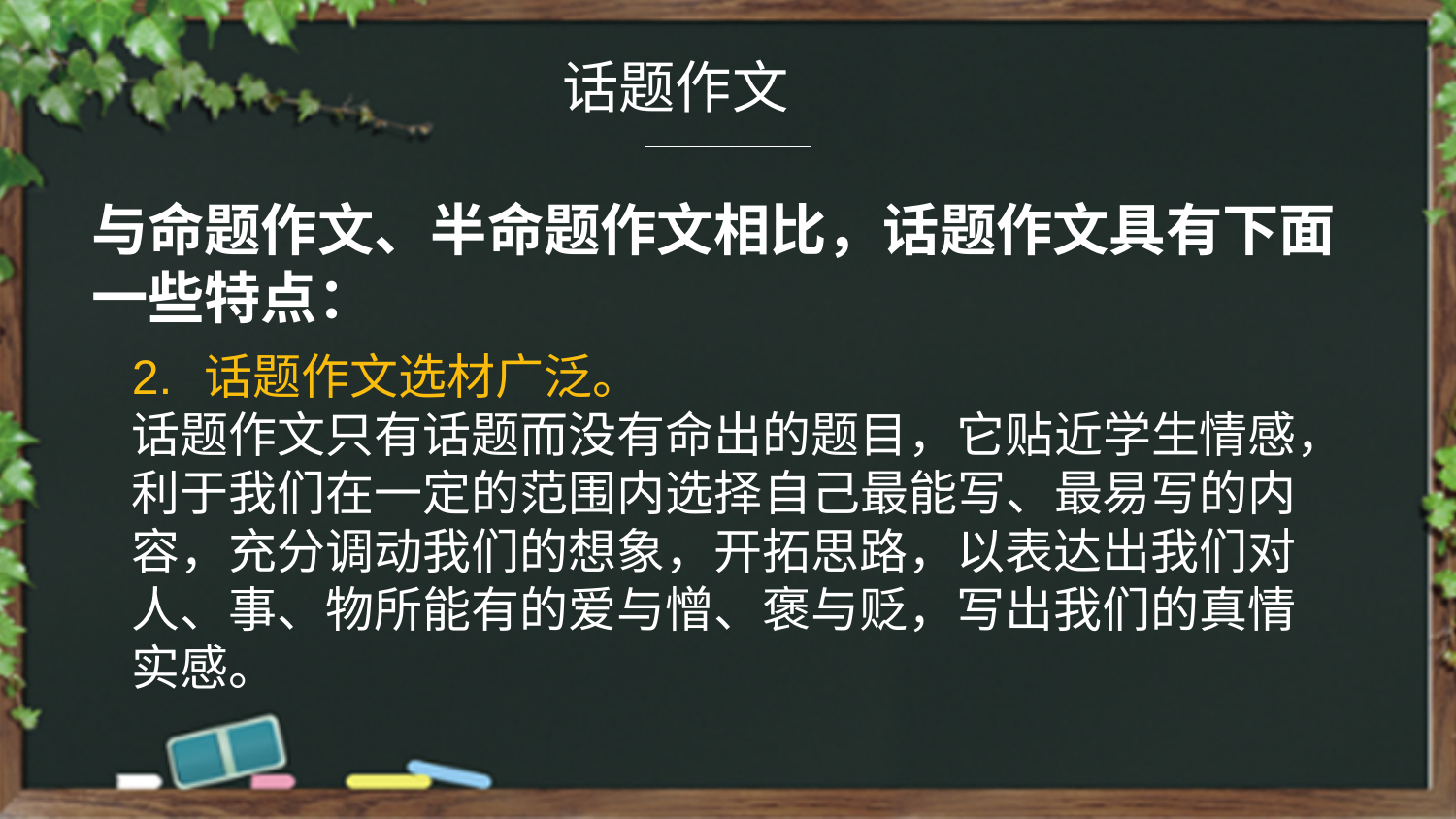

话题作文
与命题作文、半命题作文相比，话题作文具有下面一些特点：
话题作文选材广泛。
话题作文只有话题而没有命出的题目，它贴近学生情感，利于我们在一定的范围内选择自己最能写、最易写的内容，充分调动我们的想象，开拓思路，以表达出我们对人、事、物所能有的爱与憎、褒与贬，写出我们的真情实感。